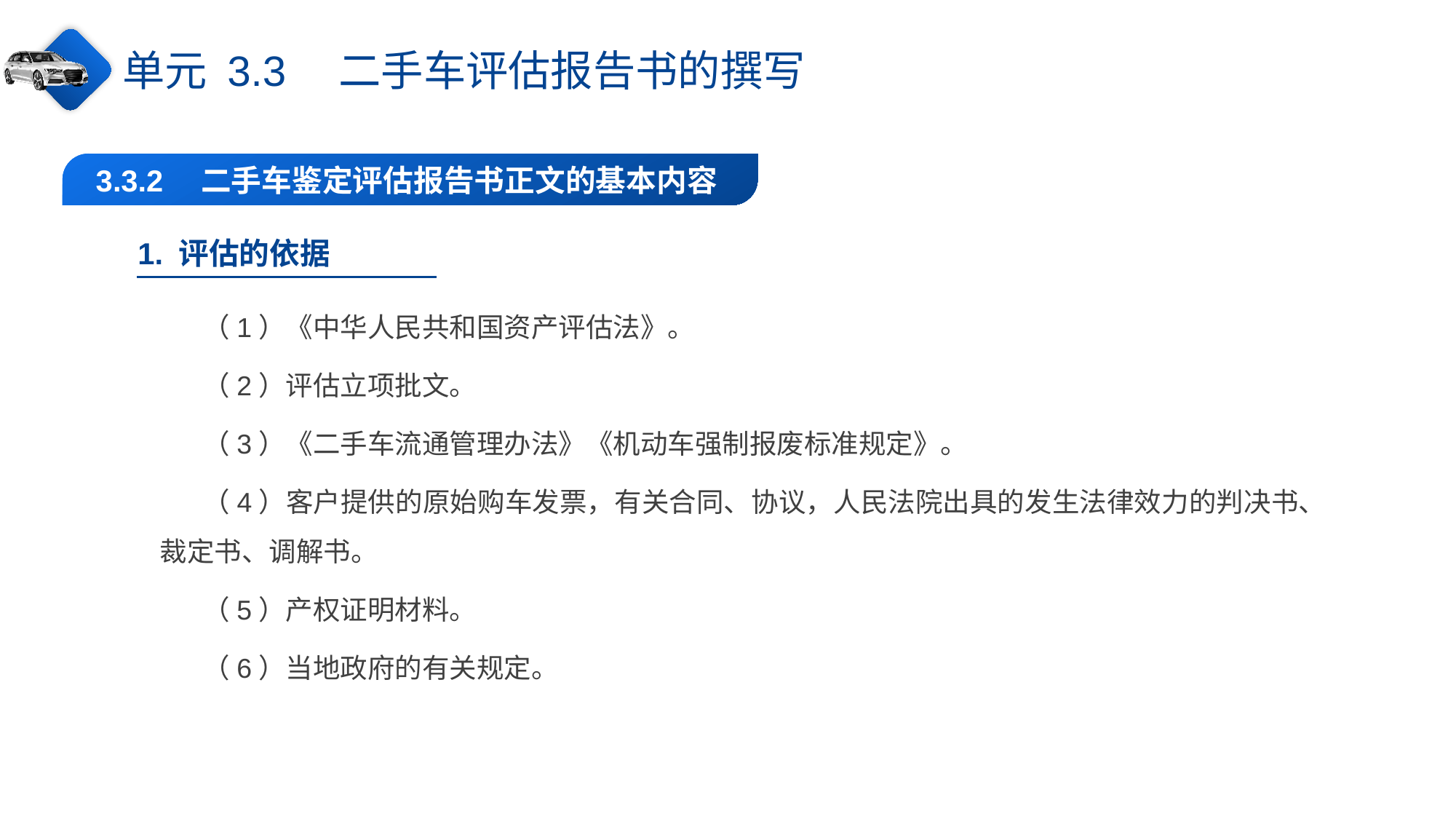

单元 3.3　二手车评估报告书的撰写
3.3.2　二手车鉴定评估报告书正文的基本内容
1. 评估的依据
（1）《中华人民共和国资产评估法》。
（2）评估立项批文。
（3）《二手车流通管理办法》《机动车强制报废标准规定》。
（4）客户提供的原始购车发票，有关合同、协议，人民法院出具的发生法律效力的判决书、裁定书、调解书。
（5）产权证明材料。
（6）当地政府的有关规定。